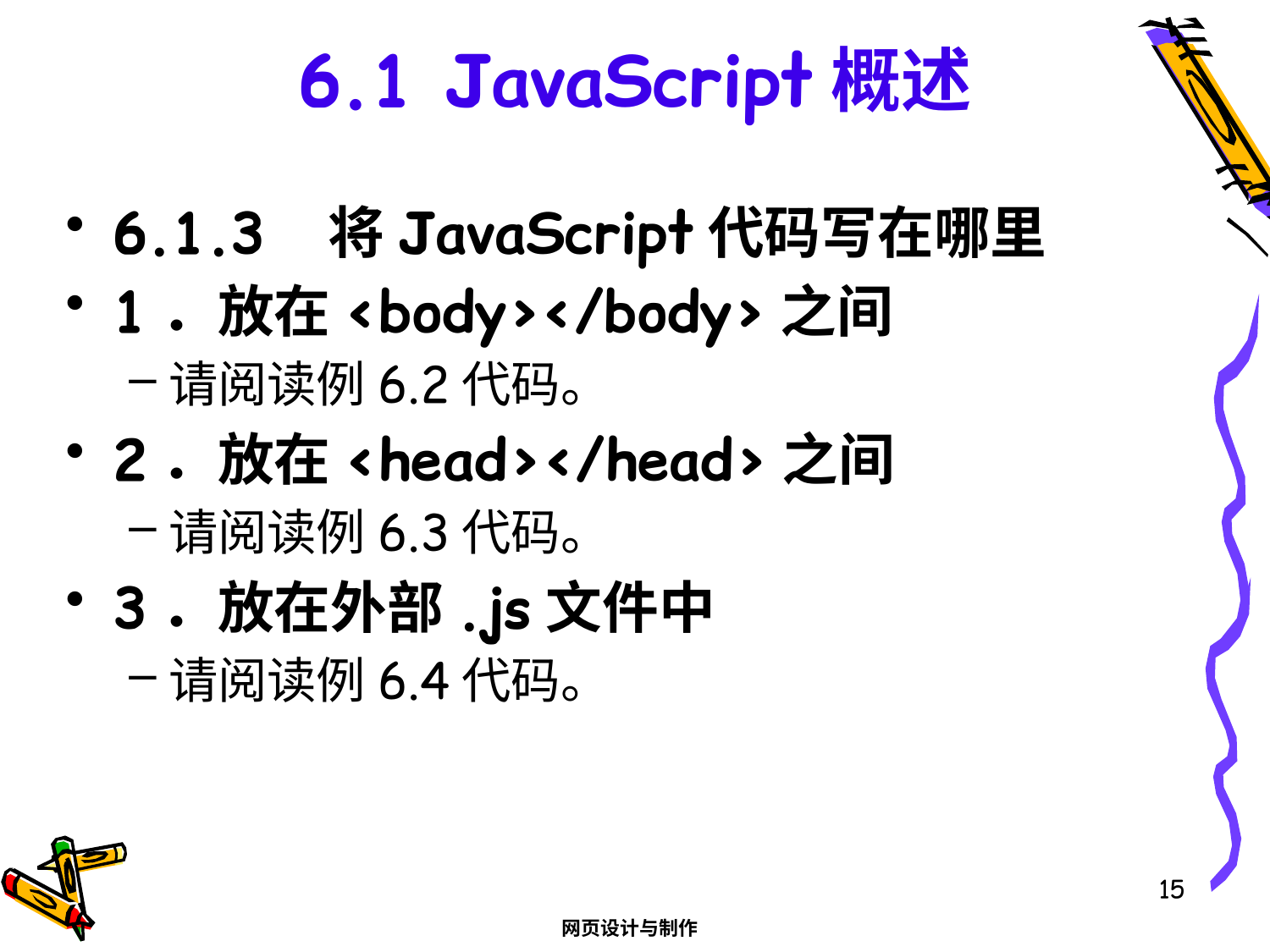

# 6.1 JavaScript概述
6.1.3  将JavaScript代码写在哪里
1．放在<body></body>之间
请阅读例6.2代码。
2．放在<head></head>之间
请阅读例6.3代码。
3．放在外部.js文件中
请阅读例6.4代码。
15
网页设计与制作